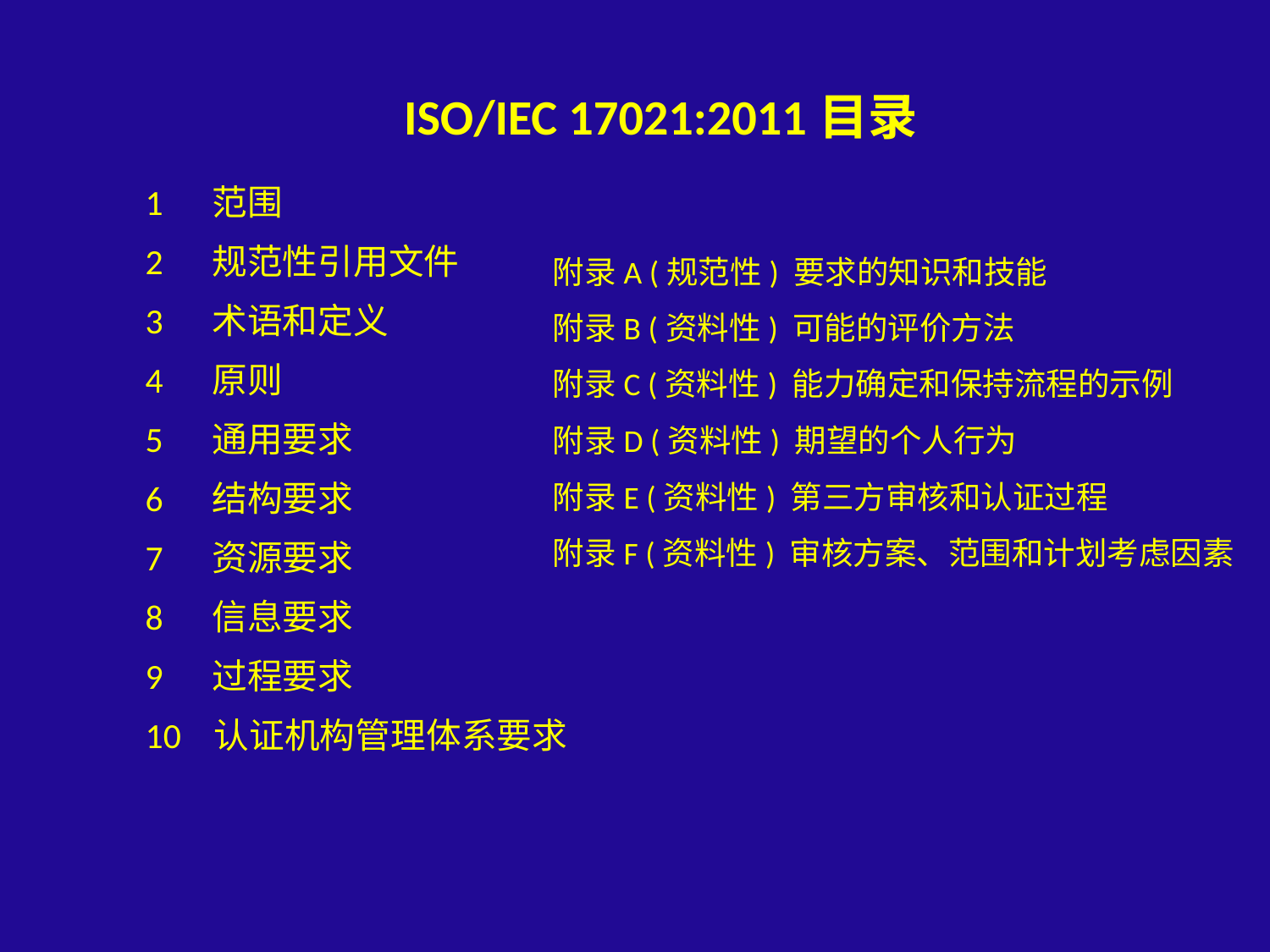

ISO/IEC 17021:2011目录
1     范围
2     规范性引用文件
3     术语和定义
4     原则
5     通用要求
6     结构要求
7     资源要求
8     信息要求
9     过程要求
10   认证机构管理体系要求
附录A (规范性) 要求的知识和技能
附录B (资料性) 可能的评价方法
附录C (资料性) 能力确定和保持流程的示例
附录D (资料性) 期望的个人行为
附录E (资料性) 第三方审核和认证过程
附录F (资料性) 审核方案、范围和计划考虑因素